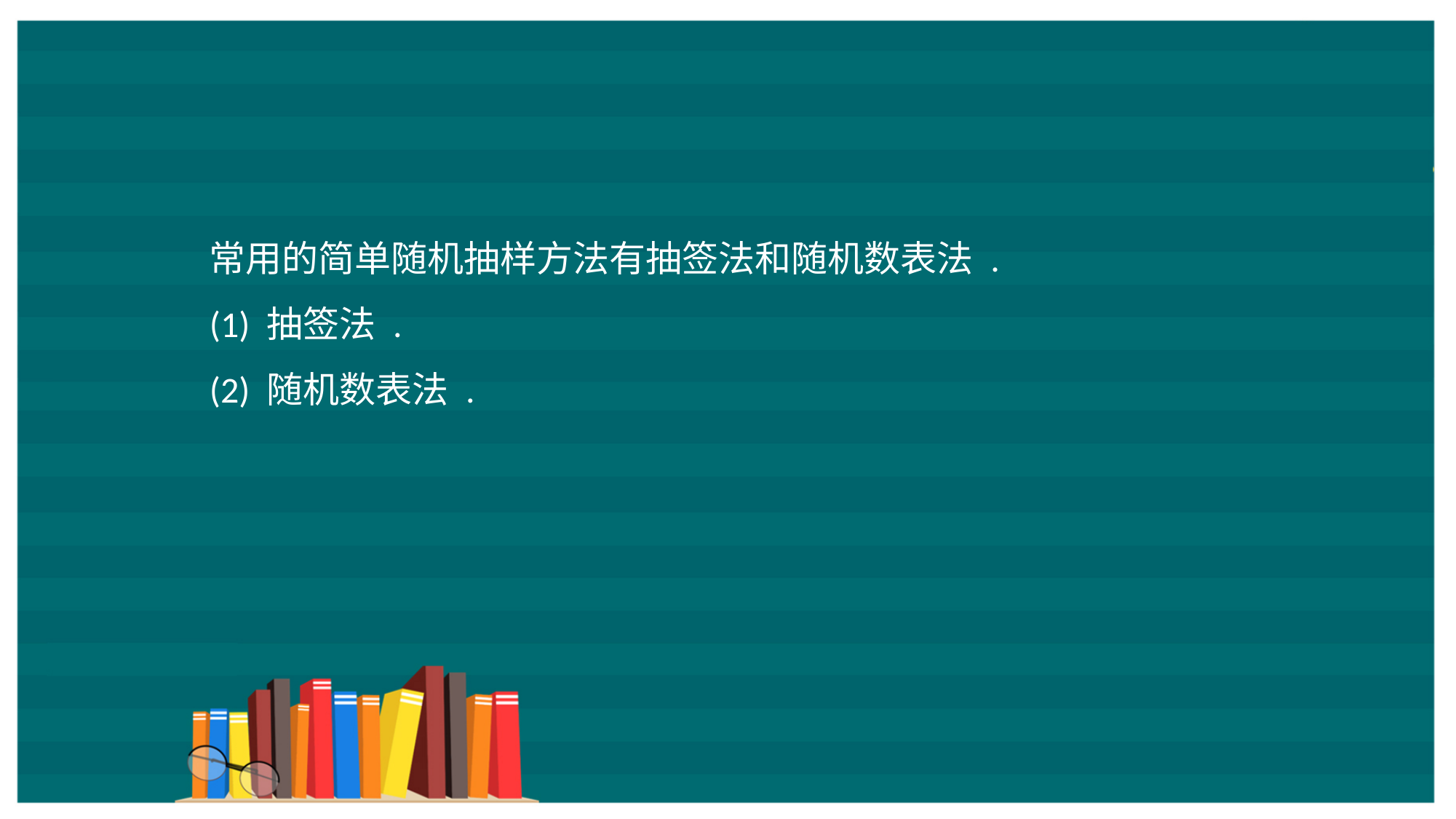

常用的简单随机抽样方法有抽签法和随机数表法 .
(1) 抽签法 .
(2) 随机数表法 .